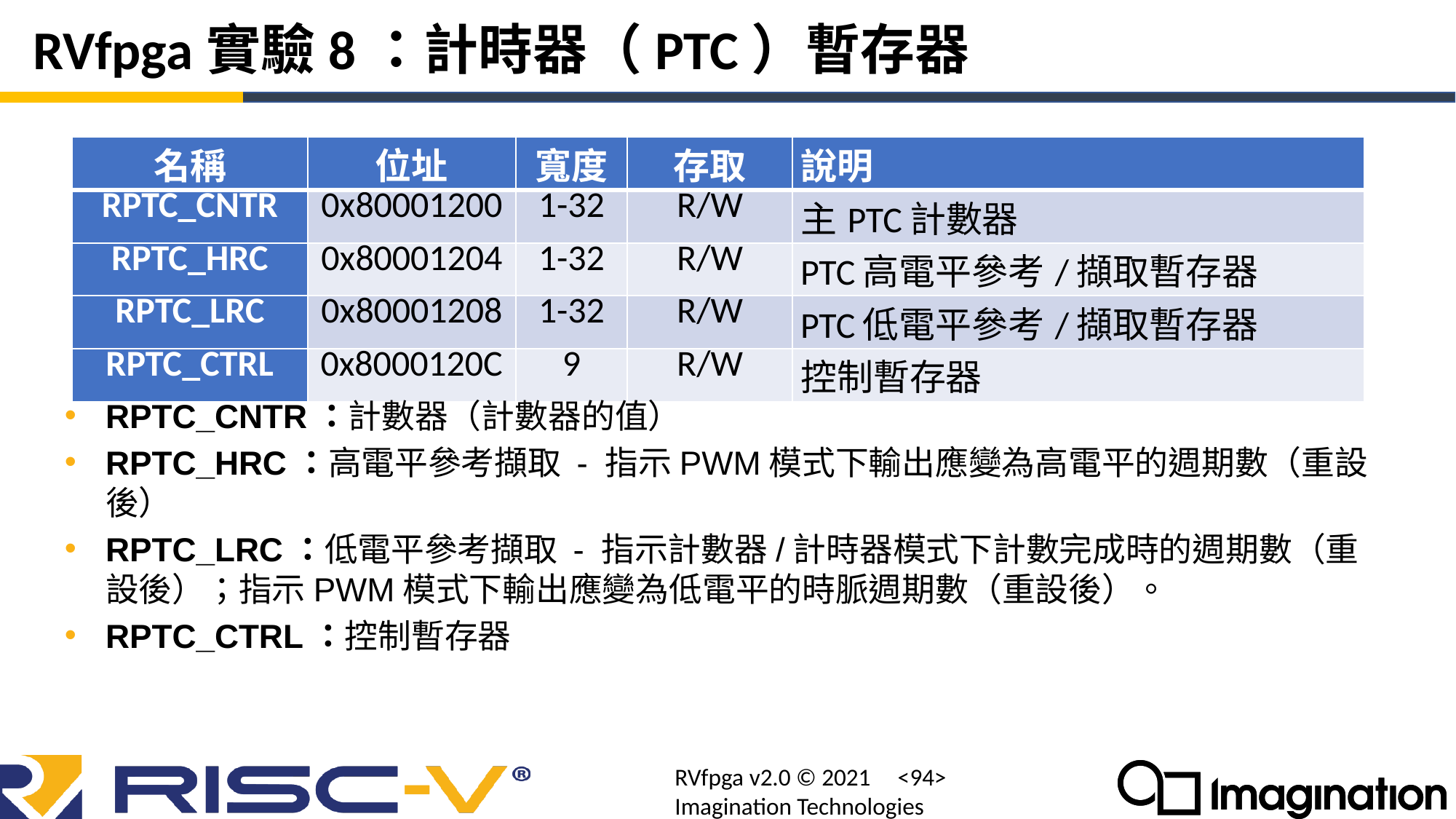

# RVfpga實驗8：計時器（PTC）暫存器
| 名稱 | 位址 | 寬度 | 存取 | 說明 |
| --- | --- | --- | --- | --- |
| RPTC\_CNTR | 0x80001200 | 1-32 | R/W | 主PTC計數器 |
| RPTC\_HRC | 0x80001204 | 1-32 | R/W | PTC高電平參考/擷取暫存器 |
| RPTC\_LRC | 0x80001208 | 1-32 | R/W | PTC低電平參考/擷取暫存器 |
| RPTC\_CTRL | 0x8000120C | 9 | R/W | 控制暫存器 |
RPTC_CNTR：計數器（計數器的值）
RPTC_HRC：高電平參考擷取 - 指示PWM模式下輸出應變為高電平的週期數（重設後）
RPTC_LRC：低電平參考擷取 - 指示計數器/計時器模式下計數完成時的週期數（重設後）；指示PWM模式下輸出應變為低電平的時脈週期數（重設後）。
RPTC_CTRL：控制暫存器